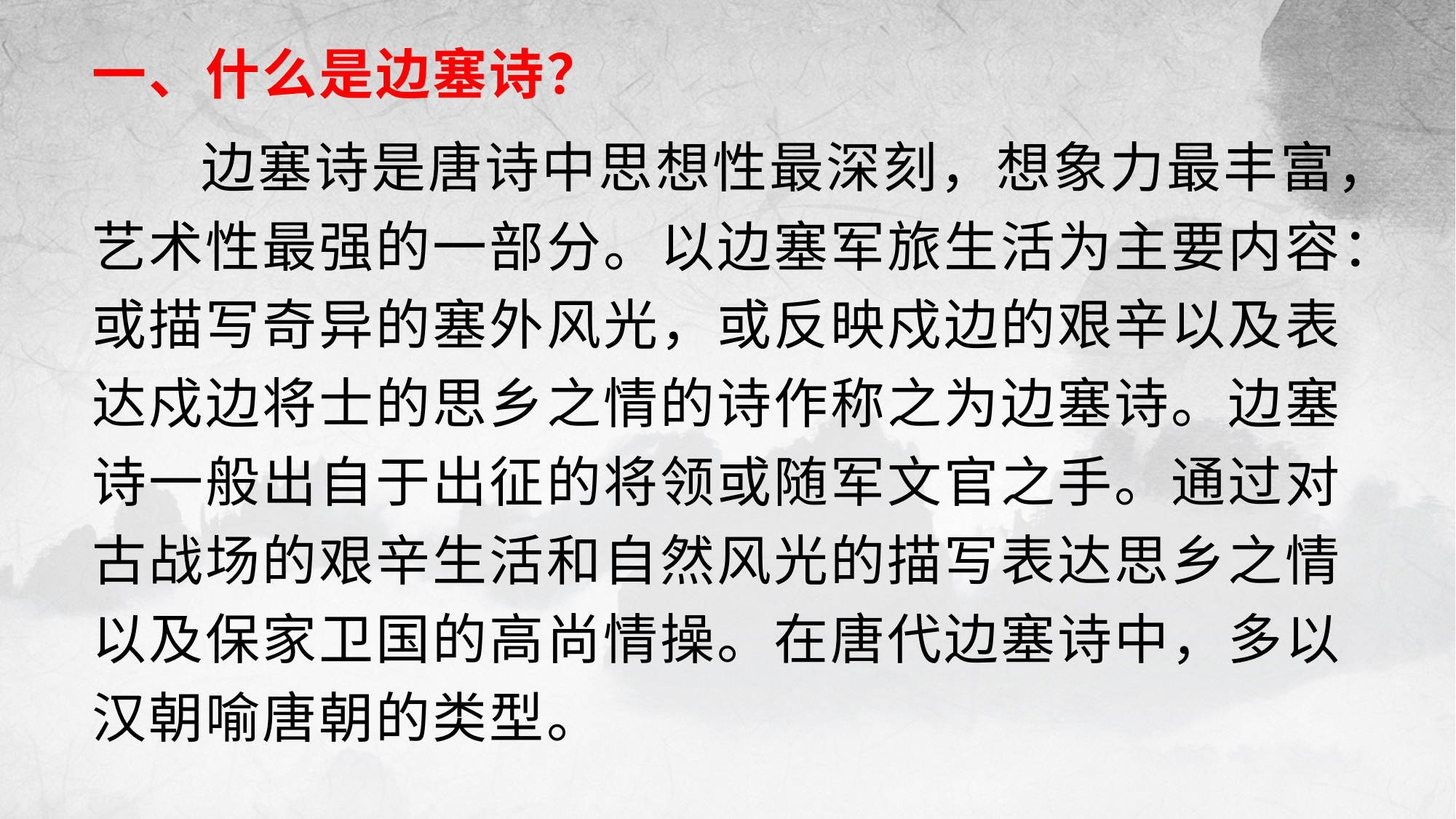

一、什么是边塞诗？
	边塞诗是唐诗中思想性最深刻，想象力最丰富，艺术性最强的一部分。以边塞军旅生活为主要内容：或描写奇异的塞外风光，或反映戍边的艰辛以及表达戍边将士的思乡之情的诗作称之为边塞诗。边塞诗一般出自于出征的将领或随军文官之手。通过对古战场的艰辛生活和自然风光的描写表达思乡之情以及保家卫国的高尚情操。在唐代边塞诗中，多以汉朝喻唐朝的类型。